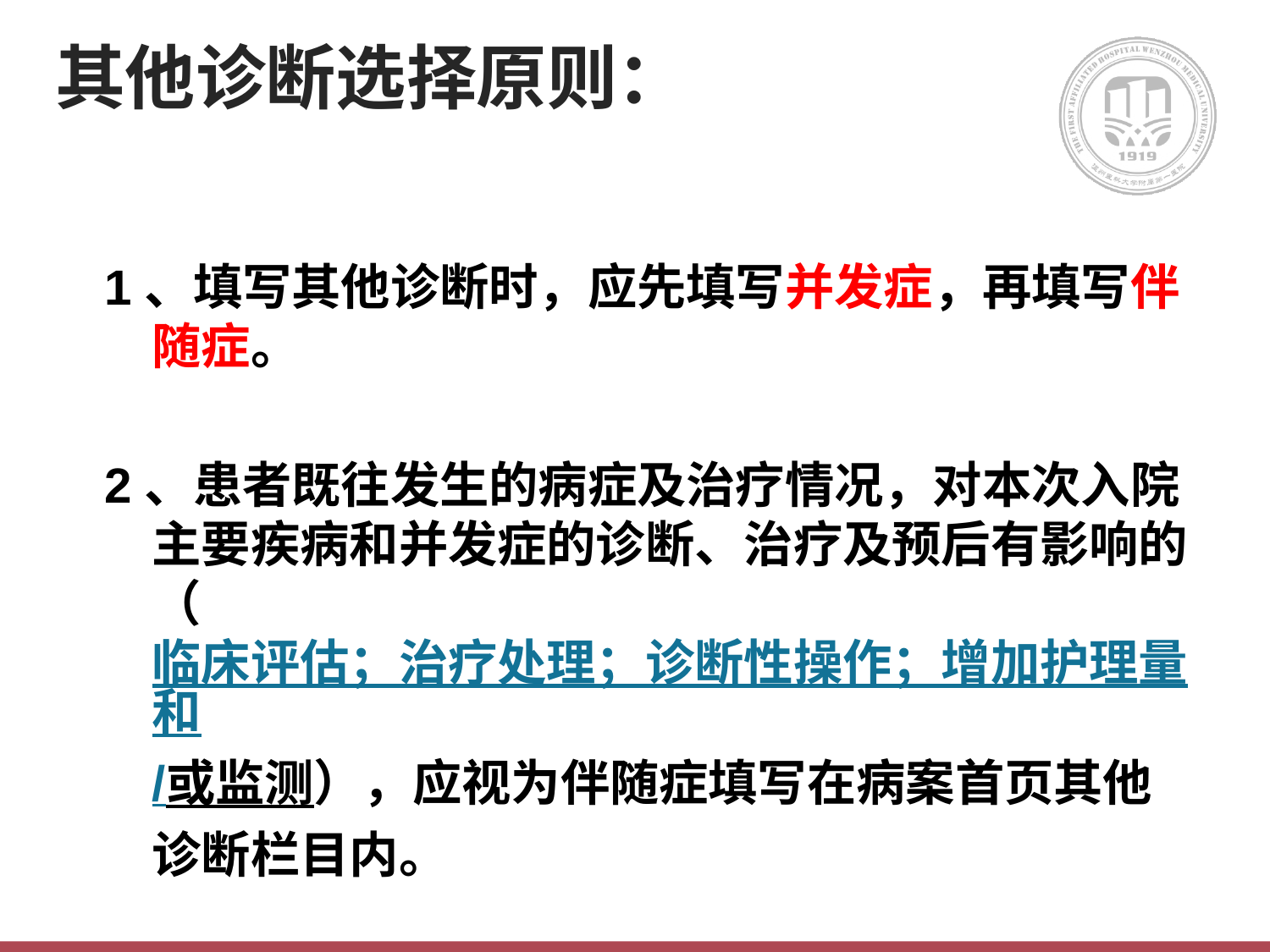

# 其他诊断选择原则：
1、填写其他诊断时，应先填写并发症，再填写伴随症。

2、患者既往发生的病症及治疗情况，对本次入院主要疾病和并发症的诊断、治疗及预后有影响的（临床评估；治疗处理；诊断性操作；增加护理量和/或监测），应视为伴随症填写在病案首页其他诊断栏目内。